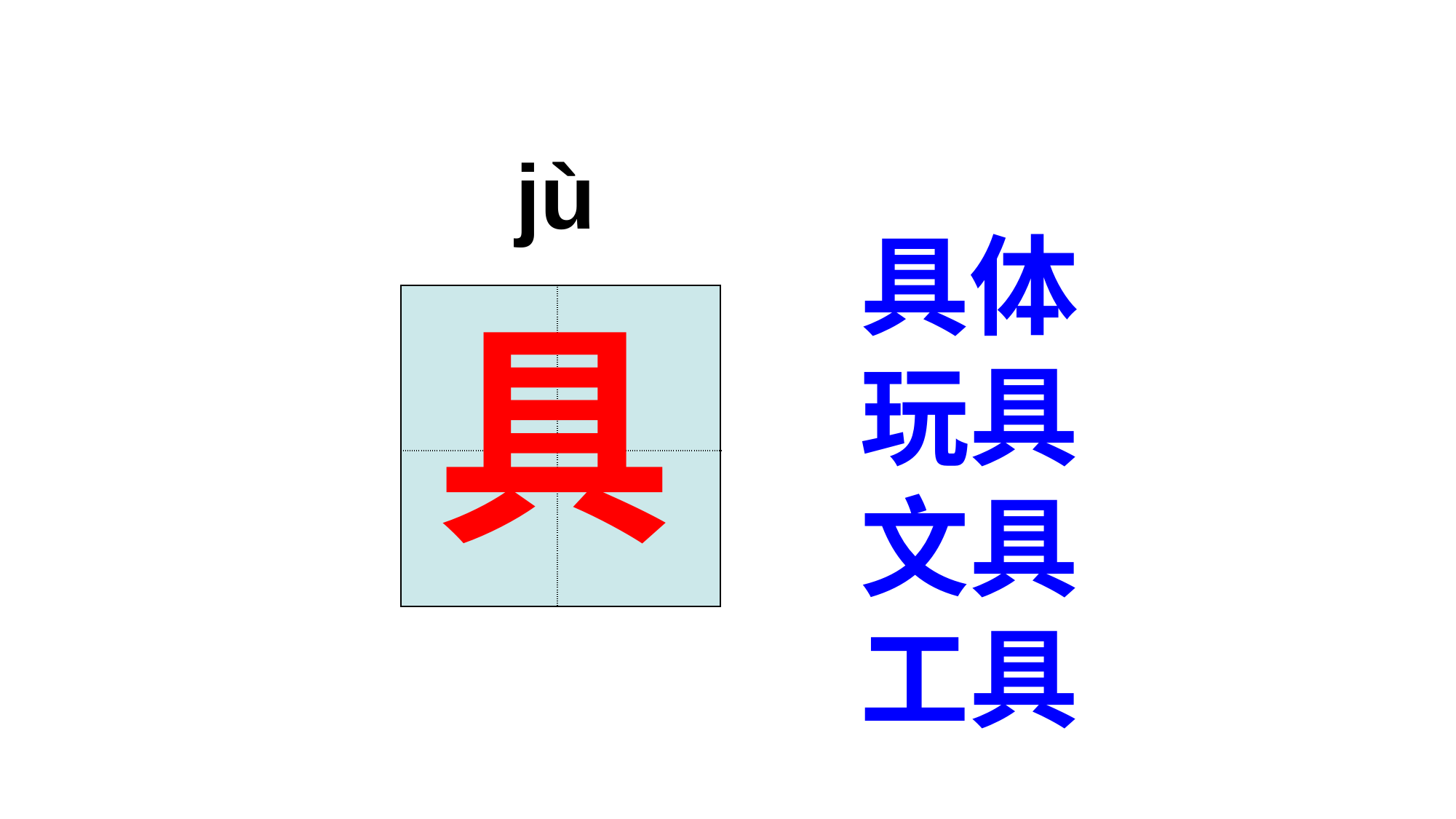

jù
具体
玩具
文具
工具
具
|  |  |
| --- | --- |
|  |  |